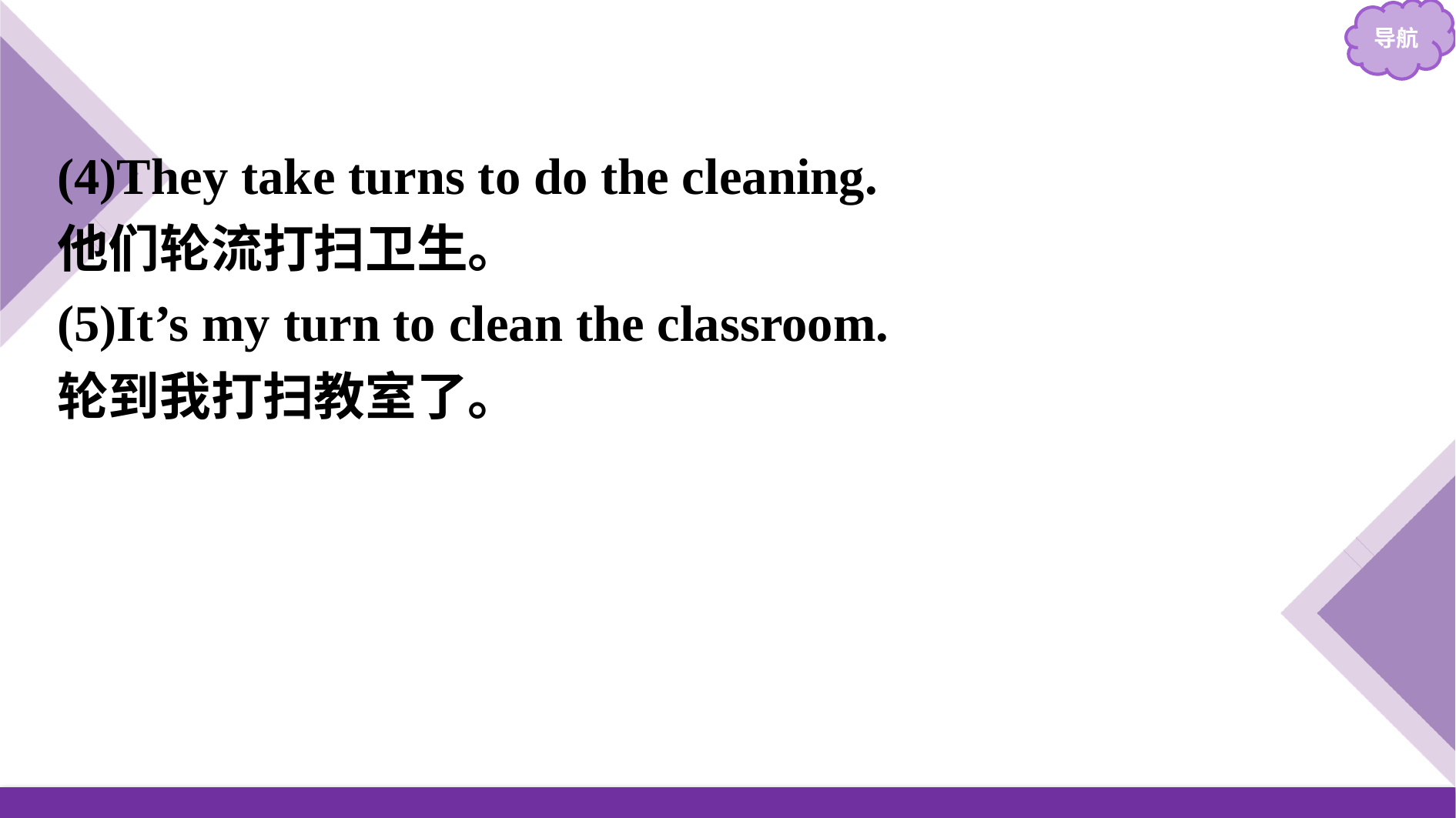

(4)They take turns to do the cleaning.
他们轮流打扫卫生。
(5)It’s my turn to clean the classroom.
轮到我打扫教室了。